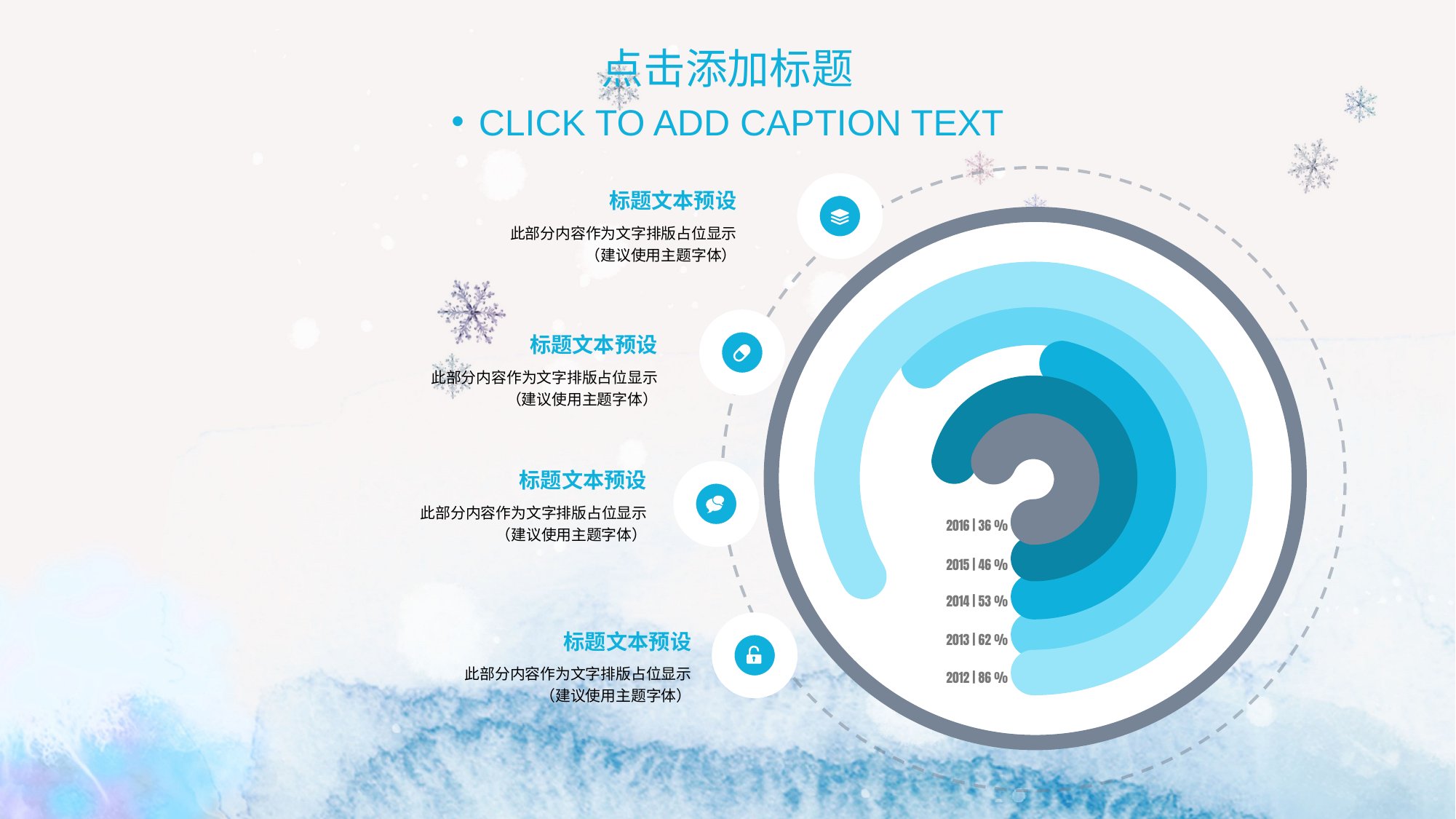

点击添加标题
CLICK TO ADD CAPTION TEXT

标题文本预设

此部分内容作为文字排版占位显示
（建议使用主题字体）

标题文本预设

此部分内容作为文字排版占位显示
（建议使用主题字体）

标题文本预设

此部分内容作为文字排版占位显示
（建议使用主题字体）
2016 | 36 %
2015 | 46 %
2014 | 53 %

2013 | 62 %
标题文本预设
此部分内容作为文字排版占位显示
（建议使用主题字体）
2012 | 86 %